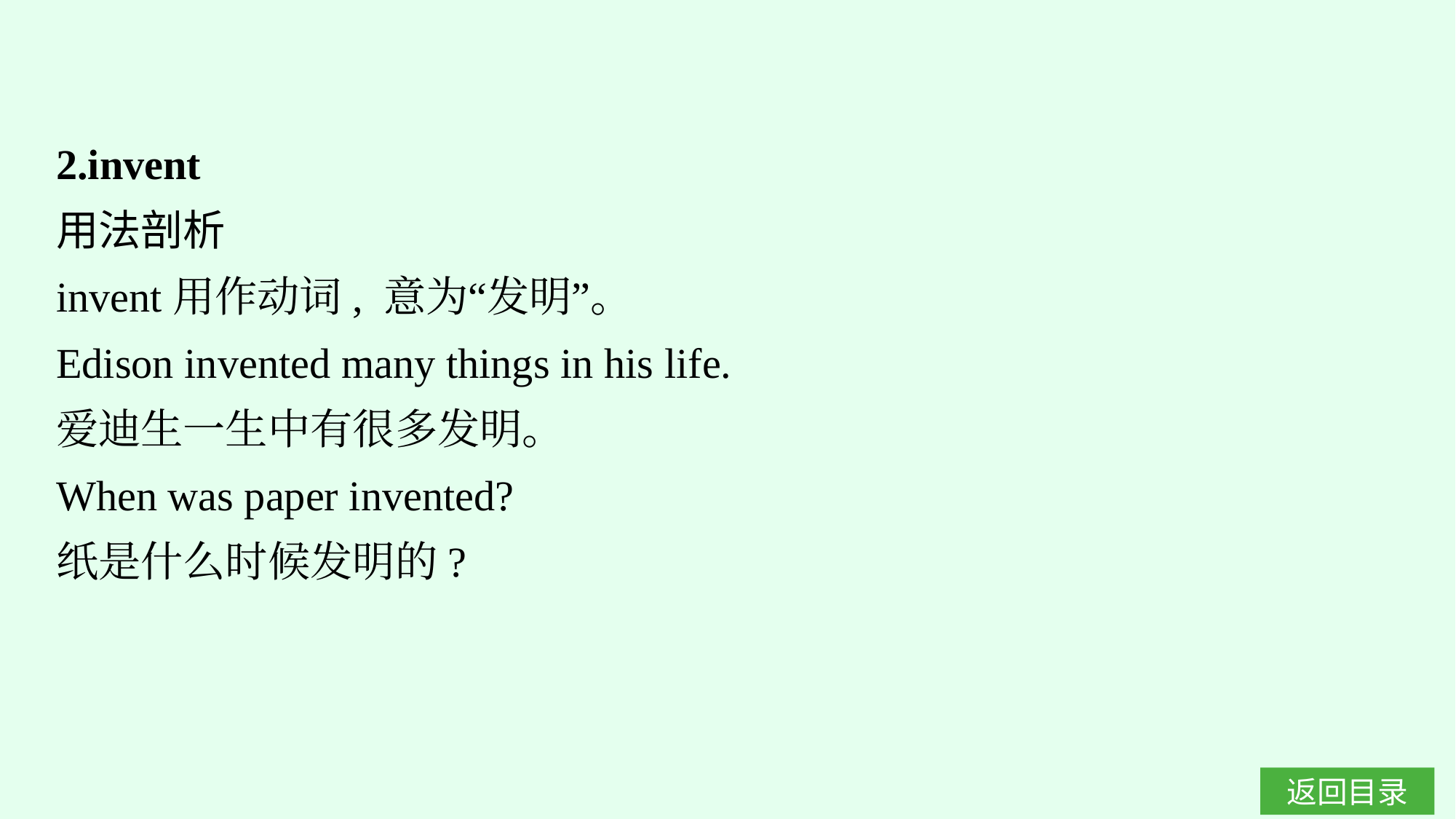

2.invent
用法剖析
invent用作动词, 意为“发明”。
Edison invented many things in his life.
爱迪生一生中有很多发明。
When was paper invented?
纸是什么时候发明的?